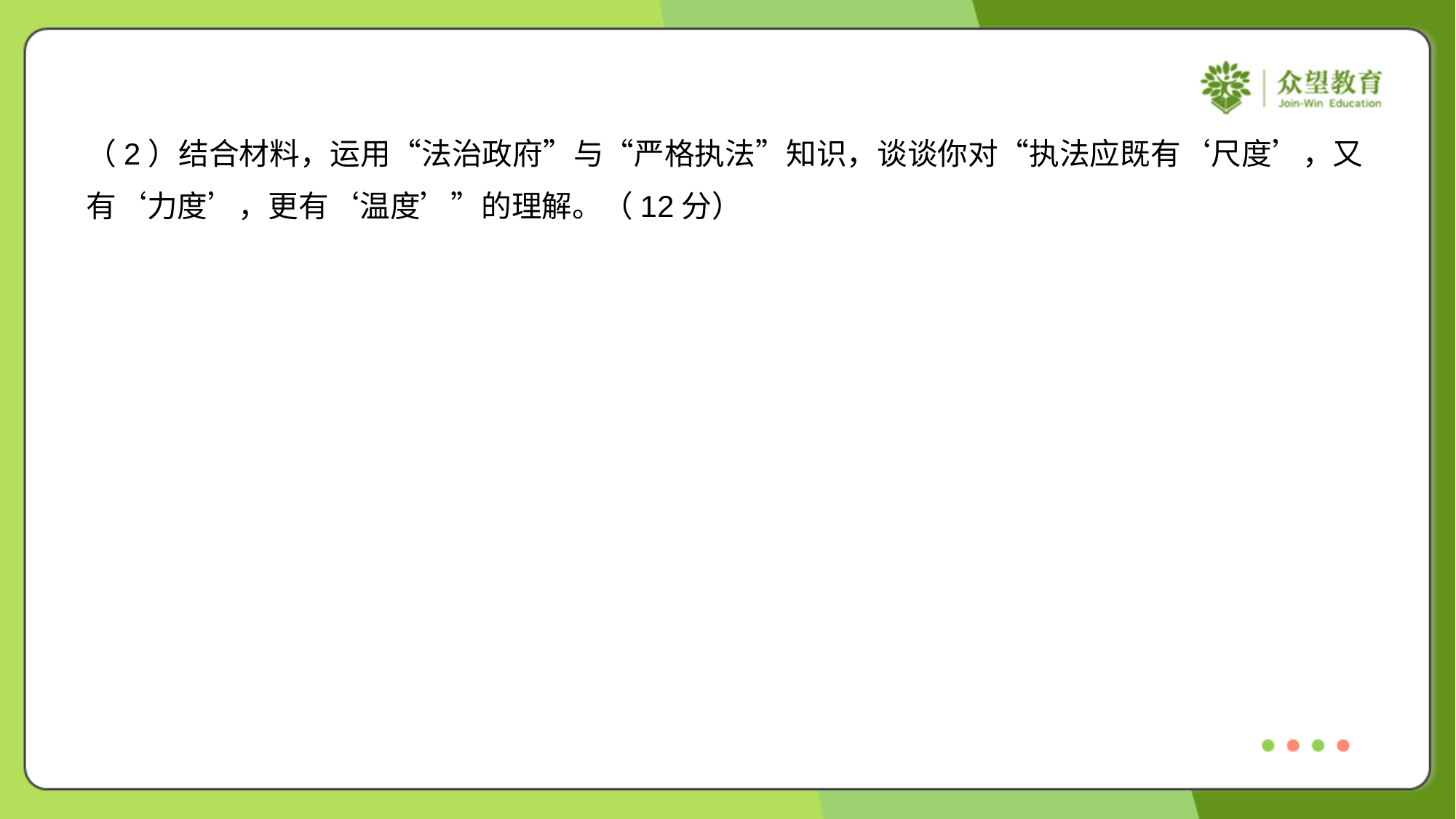

（2）结合材料，运用“法治政府”与“严格执法”知识，谈谈你对“执法应既有‘尺度’，又
有‘力度’，更有‘温度’”的理解。（12分）